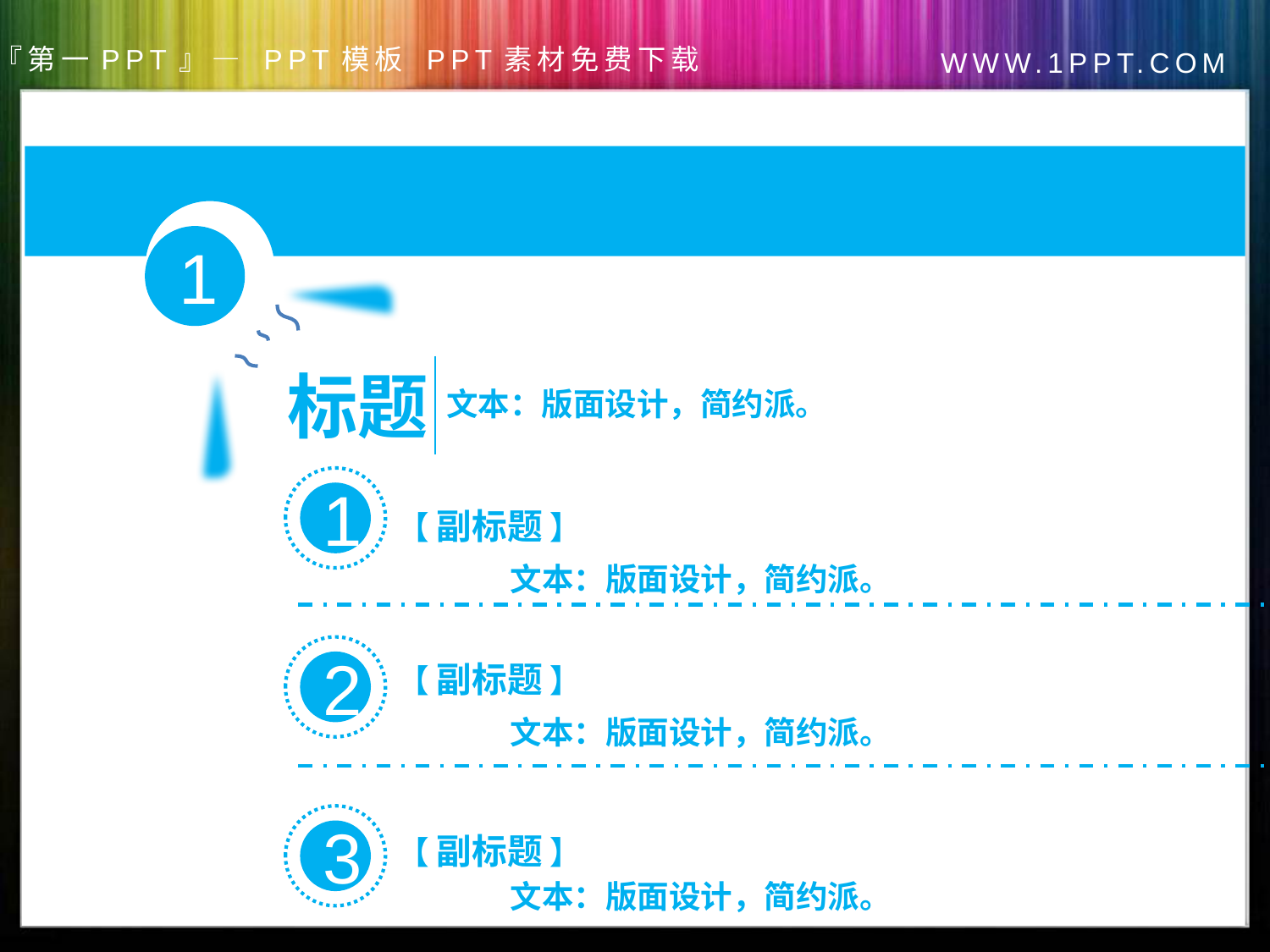

1

标题
文本：版面设计，简约派。

1
【 副标题 】
文本：版面设计，简约派。

2
【 副标题 】
文本：版面设计，简约派。

3
【 副标题 】
文本：版面设计，简约派。